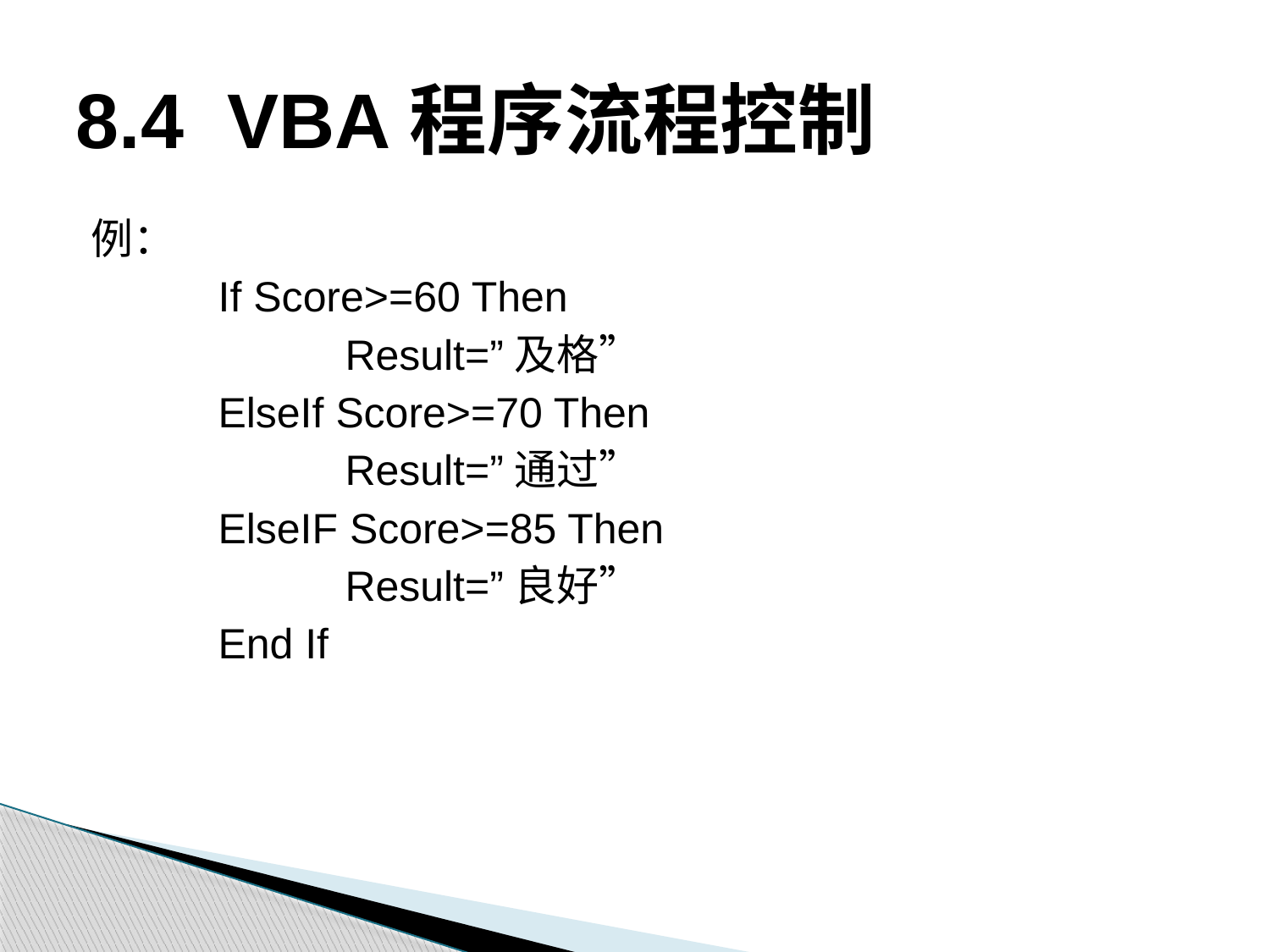

# 8.4  VBA程序流程控制
例：
	If Score>=60 Then
		Result=”及格”
	ElseIf Score>=70 Then
		Result=”通过”
	ElseIF Score>=85 Then
		Result=”良好”
	End If